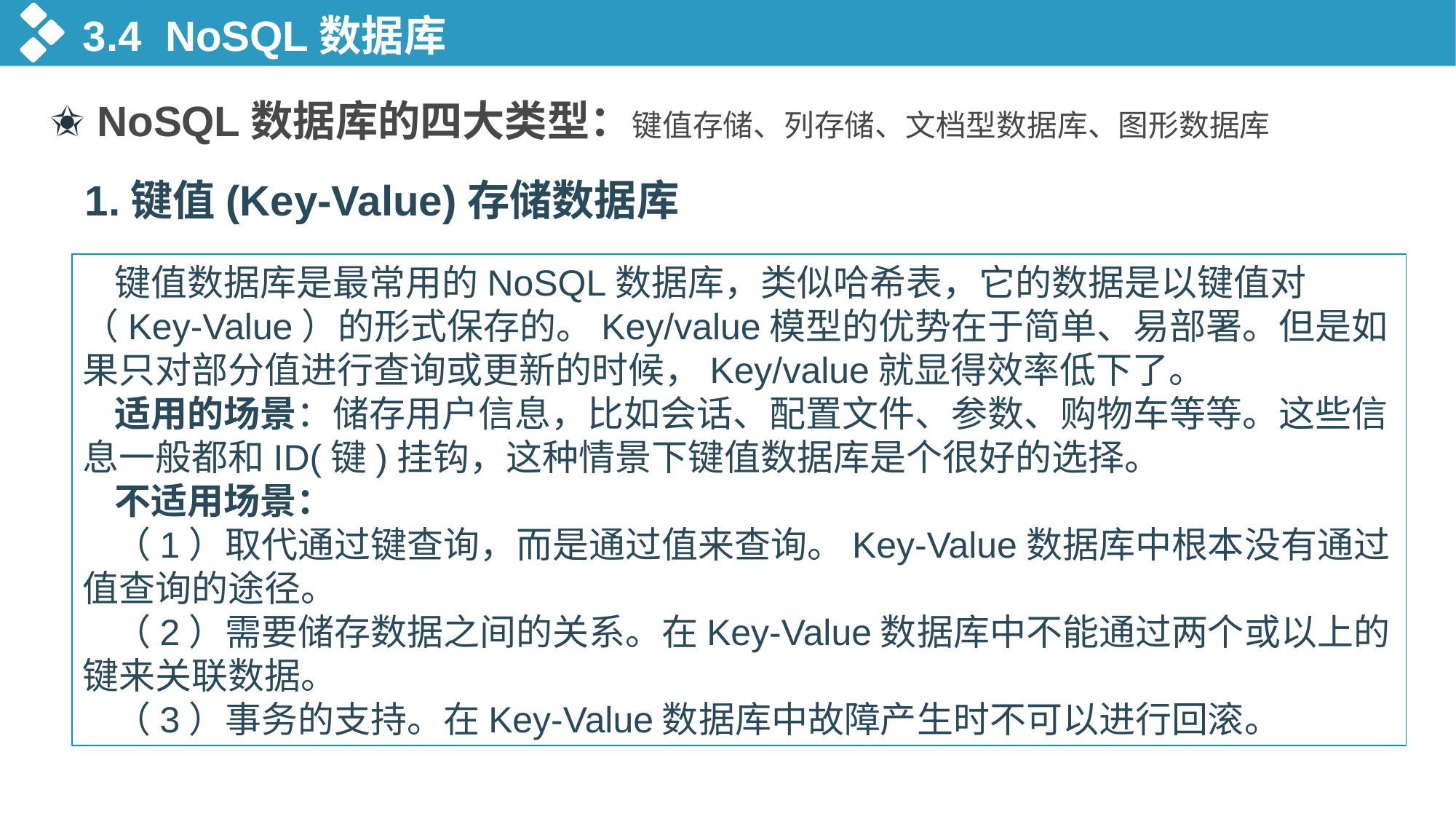

3.4  NoSQL数据库
✬ NoSQL数据库的四大类型：键值存储、列存储、文档型数据库、图形数据库
1.键值(Key-Value)存储数据库
键值数据库是最常用的NoSQL数据库，类似哈希表，它的数据是以键值对（Key-Value）的形式保存的。Key/value模型的优势在于简单、易部署。但是如果只对部分值进行查询或更新的时候，Key/value就显得效率低下了。
适用的场景：储存用户信息，比如会话、配置文件、参数、购物车等等。这些信息一般都和ID(键)挂钩，这种情景下键值数据库是个很好的选择。
不适用场景：
（1）取代通过键查询，而是通过值来查询。Key-Value数据库中根本没有通过值查询的途径。
（2）需要储存数据之间的关系。在Key-Value数据库中不能通过两个或以上的键来关联数据。
（3）事务的支持。在Key-Value数据库中故障产生时不可以进行回滚。